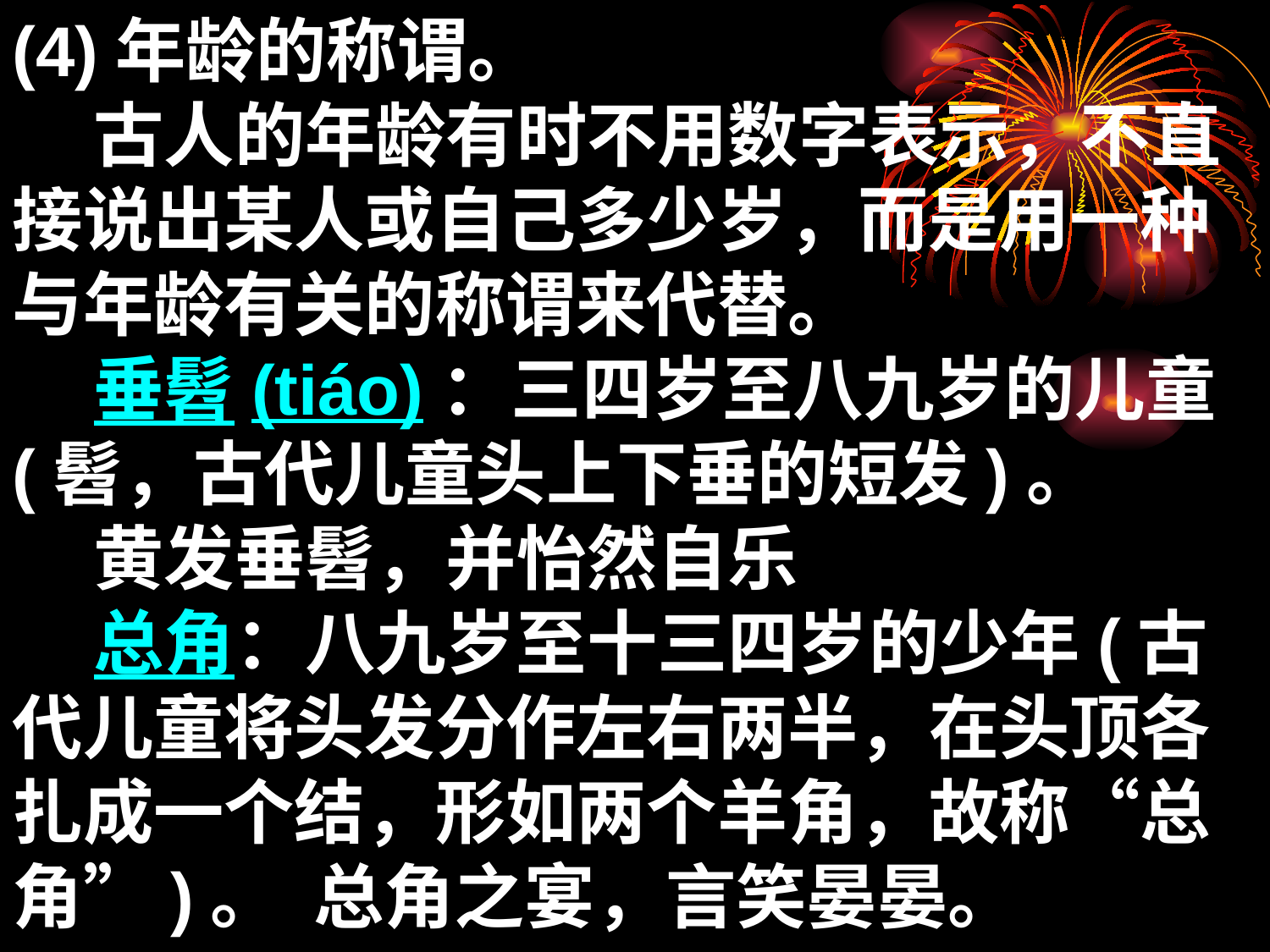

(4)年龄的称谓。
    古人的年龄有时不用数字表示，不直接说出某人或自己多少岁，而是用一种与年龄有关的称谓来代替。
    垂髫(tiáo)：三四岁至八九岁的儿童(髫，古代儿童头上下垂的短发)。
    黄发垂髫，并怡然自乐
    总角：八九岁至十三四岁的少年(古代儿童将头发分作左右两半，在头顶各扎成一个结，形如两个羊角，故称“总角”)。  总角之宴，言笑晏晏。